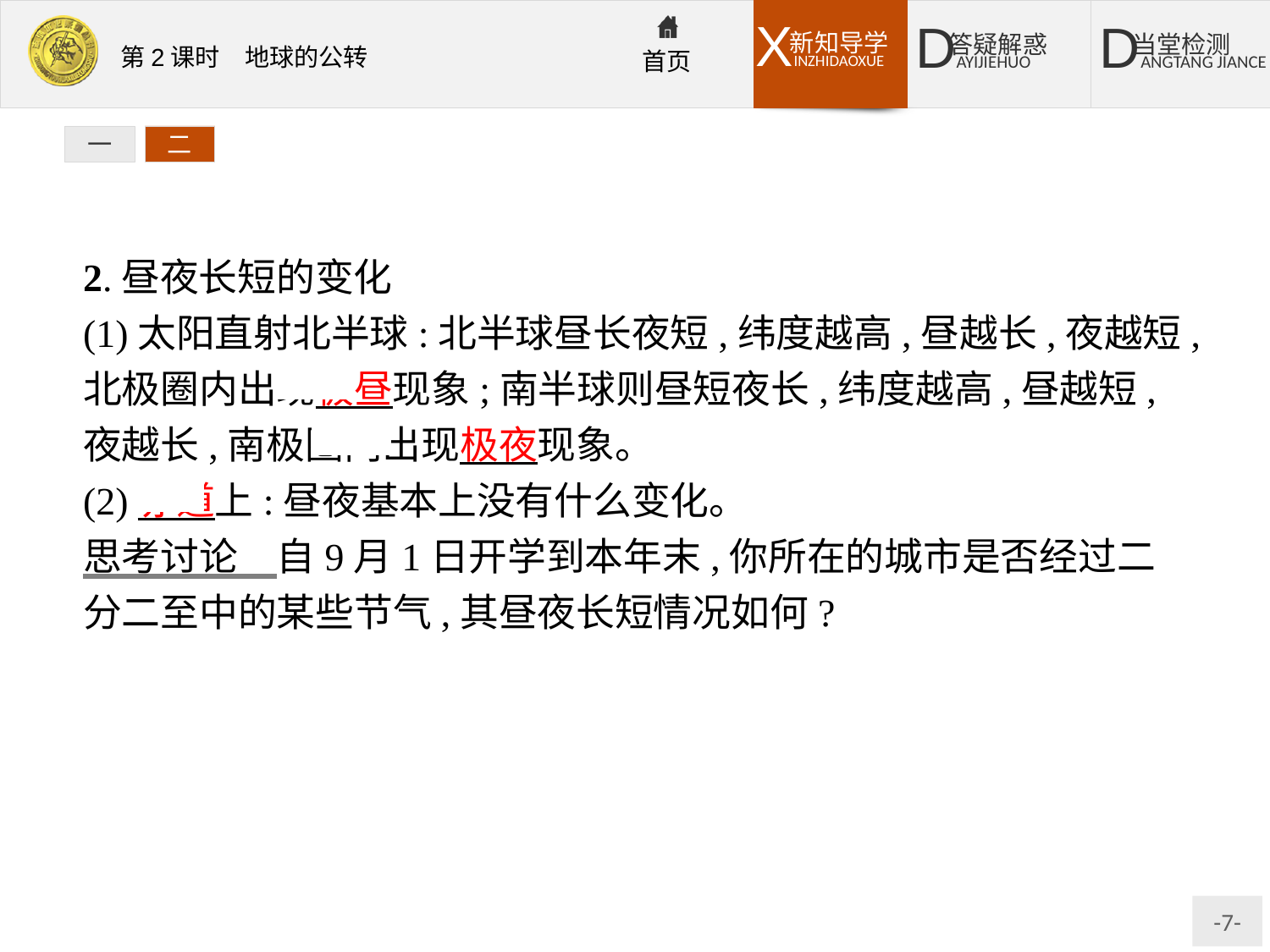

一
二
2.昼夜长短的变化
(1)太阳直射北半球:北半球昼长夜短,纬度越高,昼越长,夜越短,北极圈内出现极昼现象;南半球则昼短夜长,纬度越高,昼越短,夜越长,南极圈内出现极夜现象。
(2)赤道上:昼夜基本上没有什么变化。
思考讨论　自9月1日开学到本年末,你所在的城市是否经过二分二至中的某些节气,其昼夜长短情况如何?
提示:经过二分二至中的秋分和冬至。秋分日昼长等于夜长,冬至日是一年中昼最短、夜最长的一天。